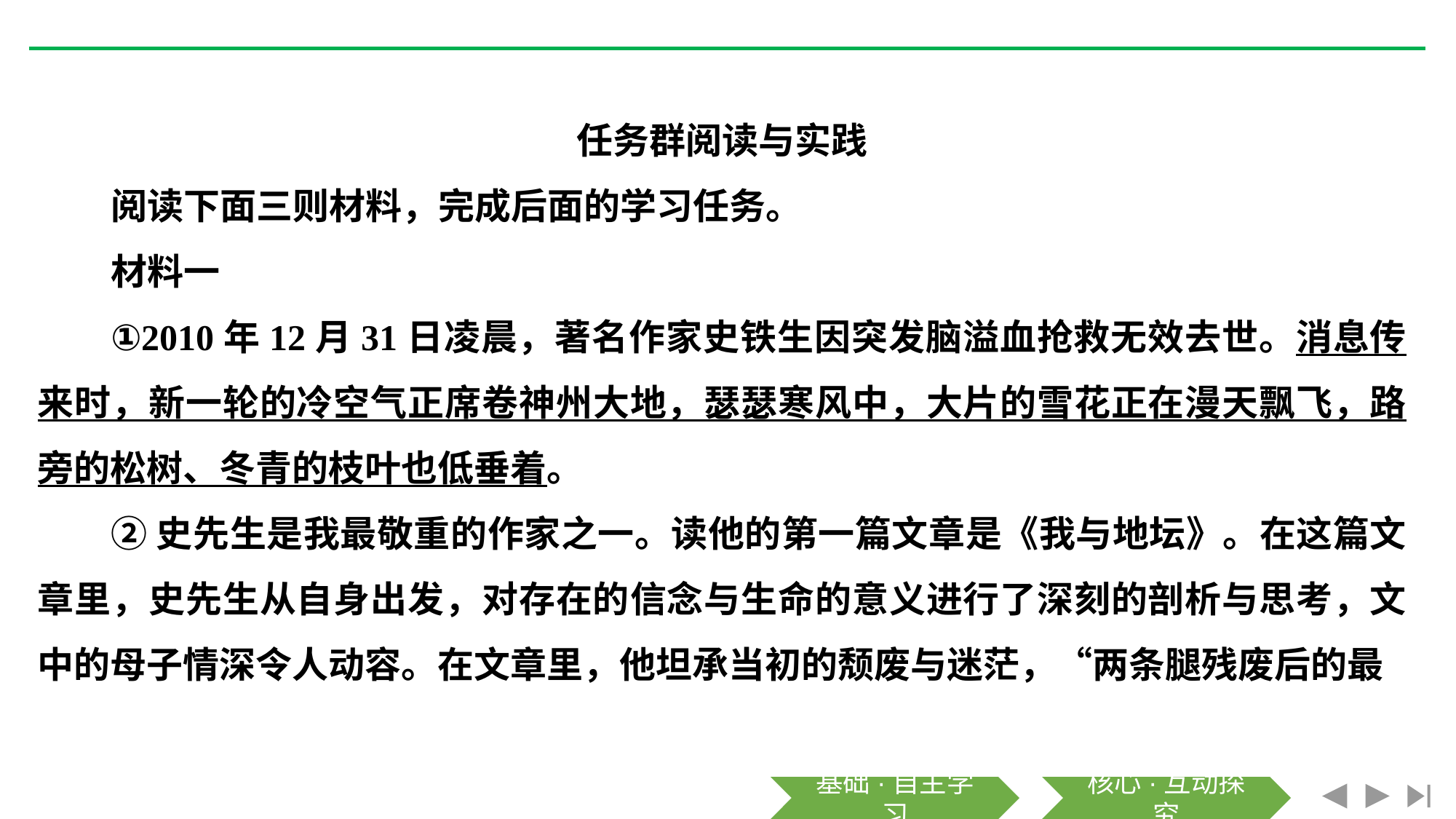

任务群阅读与实践
阅读下面三则材料，完成后面的学习任务。
材料一
①2010年12月31日凌晨，著名作家史铁生因突发脑溢血抢救无效去世。消息传来时，新一轮的冷空气正席卷神州大地，瑟瑟寒风中，大片的雪花正在漫天飘飞，路旁的松树、冬青的枝叶也低垂着。
②史先生是我最敬重的作家之一。读他的第一篇文章是《我与地坛》。在这篇文章里，史先生从自身出发，对存在的信念与生命的意义进行了深刻的剖析与思考，文中的母子情深令人动容。在文章里，他坦承当初的颓废与迷茫，“两条腿残废后的最